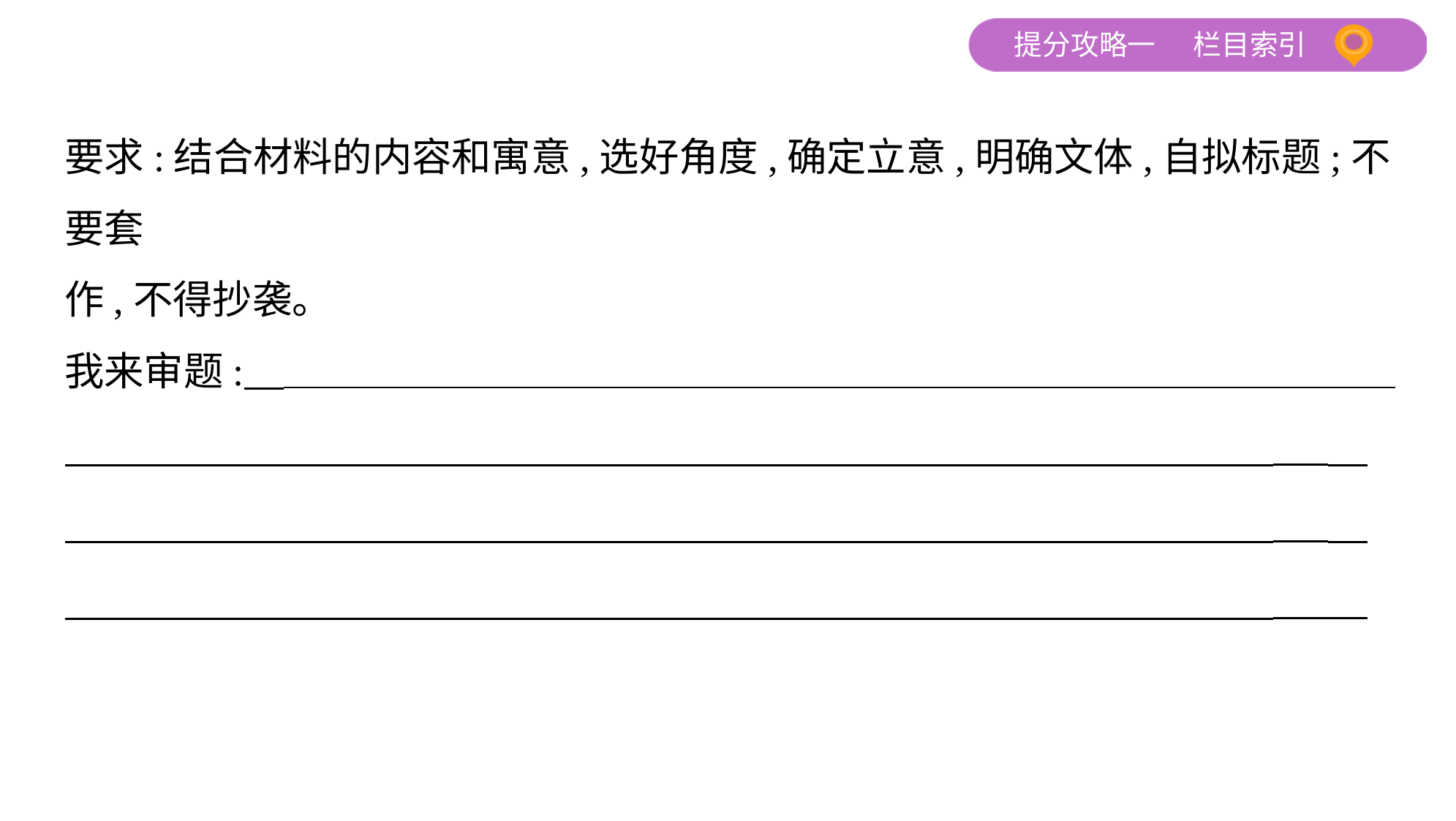

要求:结合材料的内容和寓意,选好角度,确定立意,明确文体,自拟标题;不要套
作,不得抄袭。
我来审题: